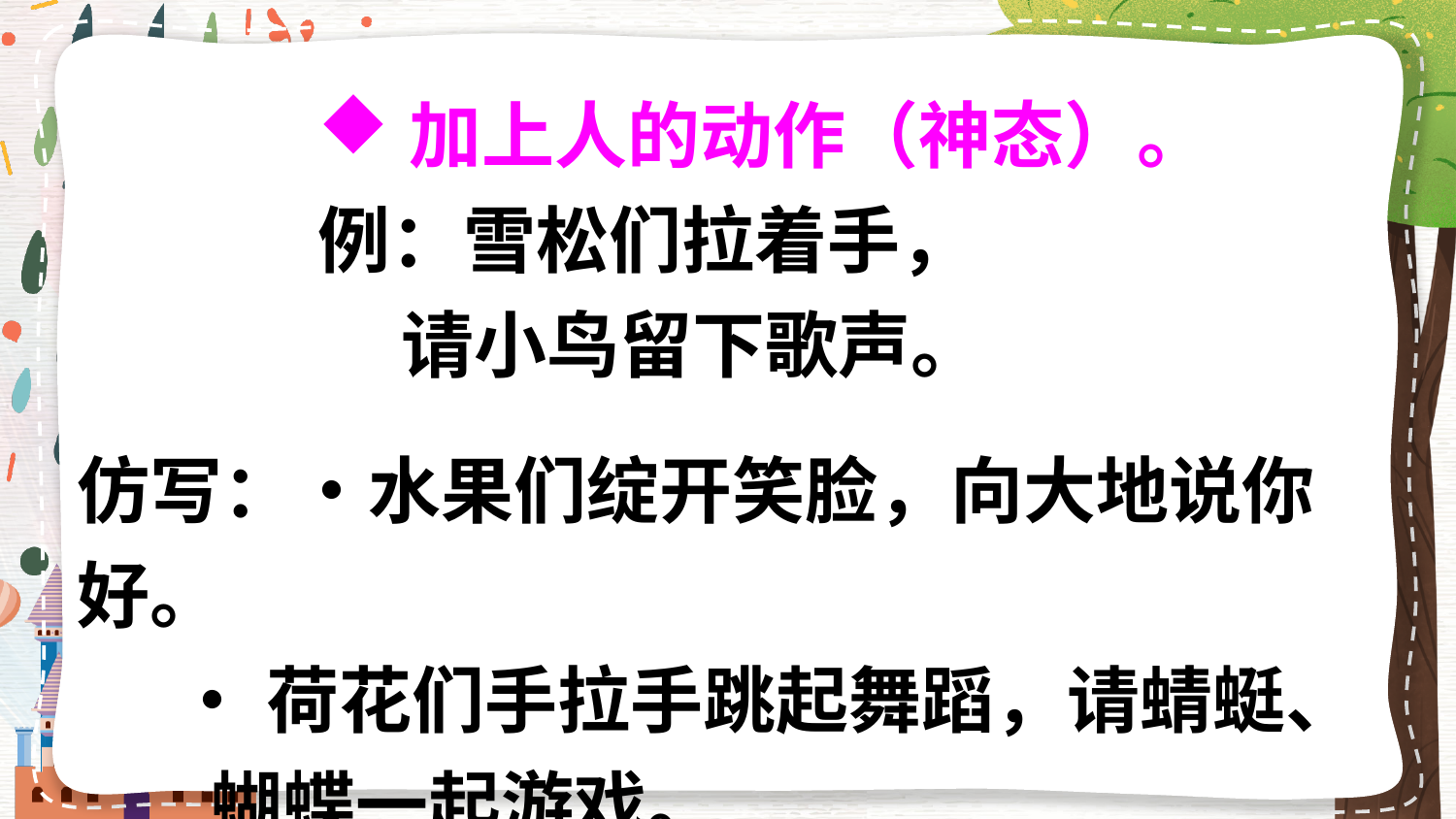

加上人的动作（神态）。
例：雪松们拉着手，
    请小鸟留下歌声。
仿写：•水果们绽开笑脸，向大地说你好。
      •荷花们手拉手跳起舞蹈，请蜻蜓、
       蝴蝶一起游戏。